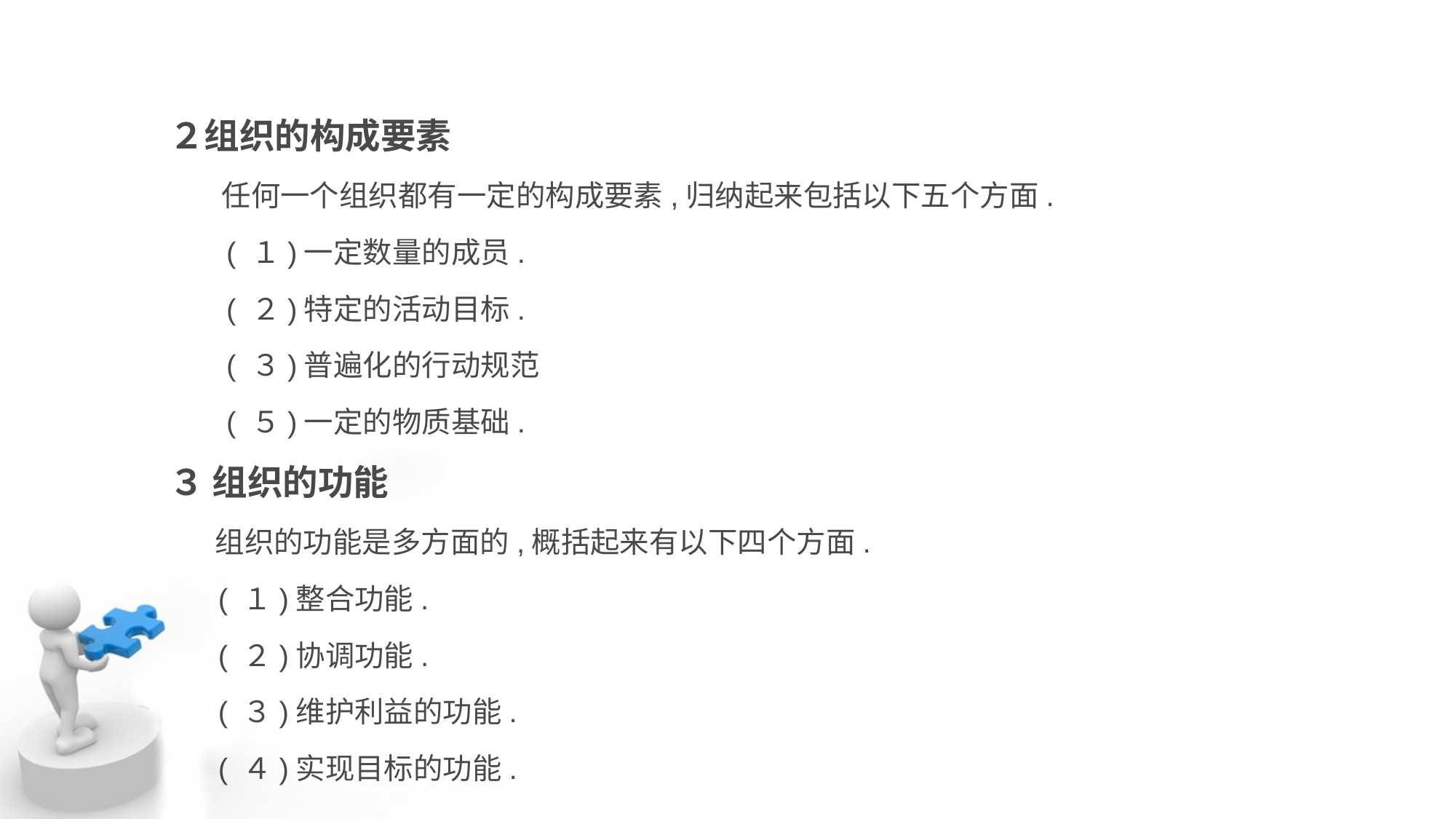

２组织的构成要素
       任何一个组织都有一定的构成要素,归纳起来包括以下五个方面.
       ( １)一定数量的成员.
       ( ２)特定的活动目标.
       ( ３)普遍化的行动规范
       ( ５)一定的物质基础.
３ 组织的功能
      组织的功能是多方面的,概括起来有以下四个方面.
      ( １)整合功能.
      ( ２)协调功能.
      ( ３)维护利益的功能.
      ( ４)实现目标的功能.